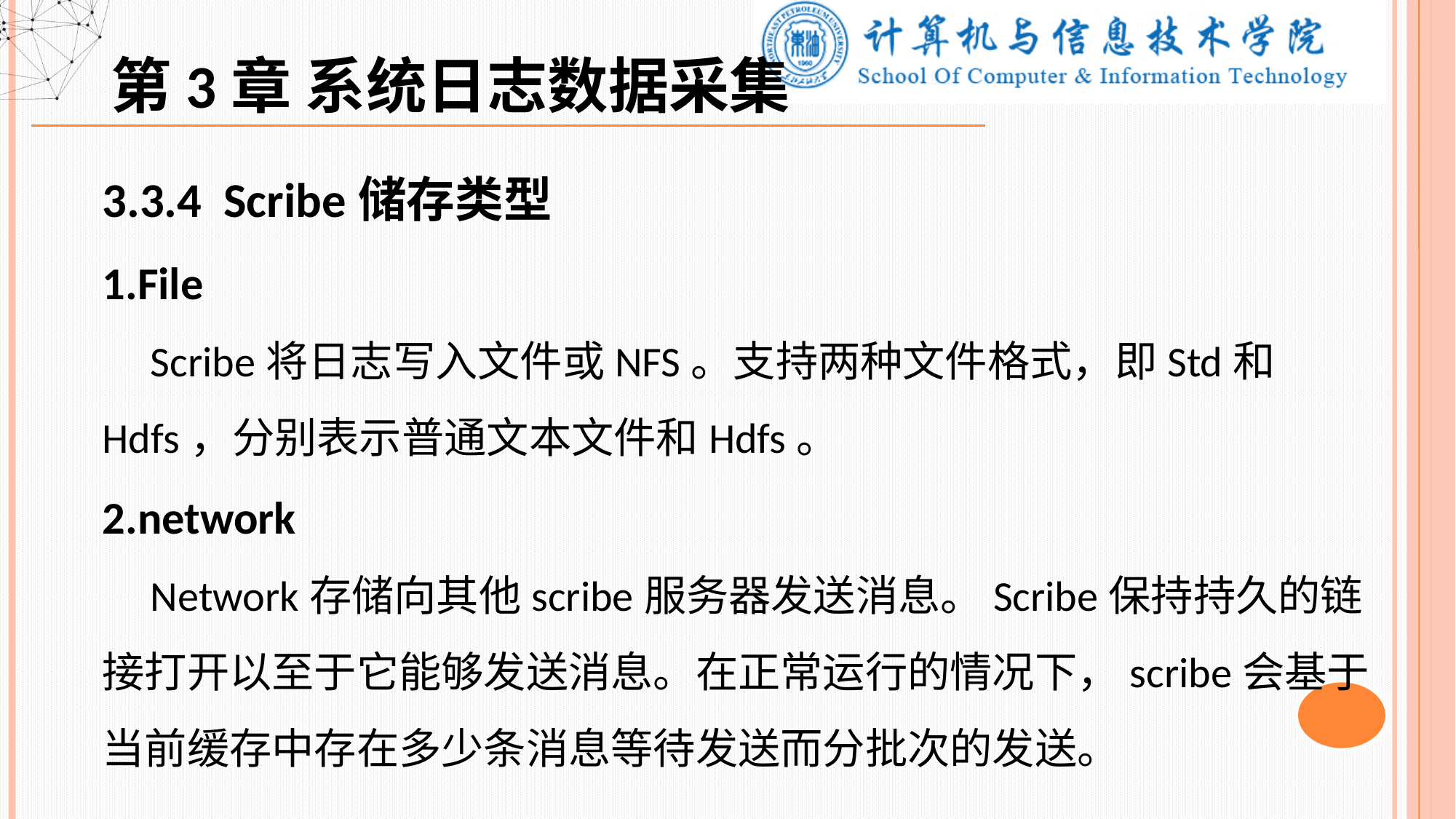

第3章 系统日志数据采集
3.3.4  Scribe储存类型
1.File
     Scribe将日志写入文件或NFS。支持两种文件格式，即Std和Hdfs，分别表示普通文本文件和Hdfs。
2.network
     Network存储向其他scribe服务器发送消息。Scribe保持持久的链接打开以至于它能够发送消息。在正常运行的情况下，scribe会基于当前缓存中存在多少条消息等待发送而分批次的发送。